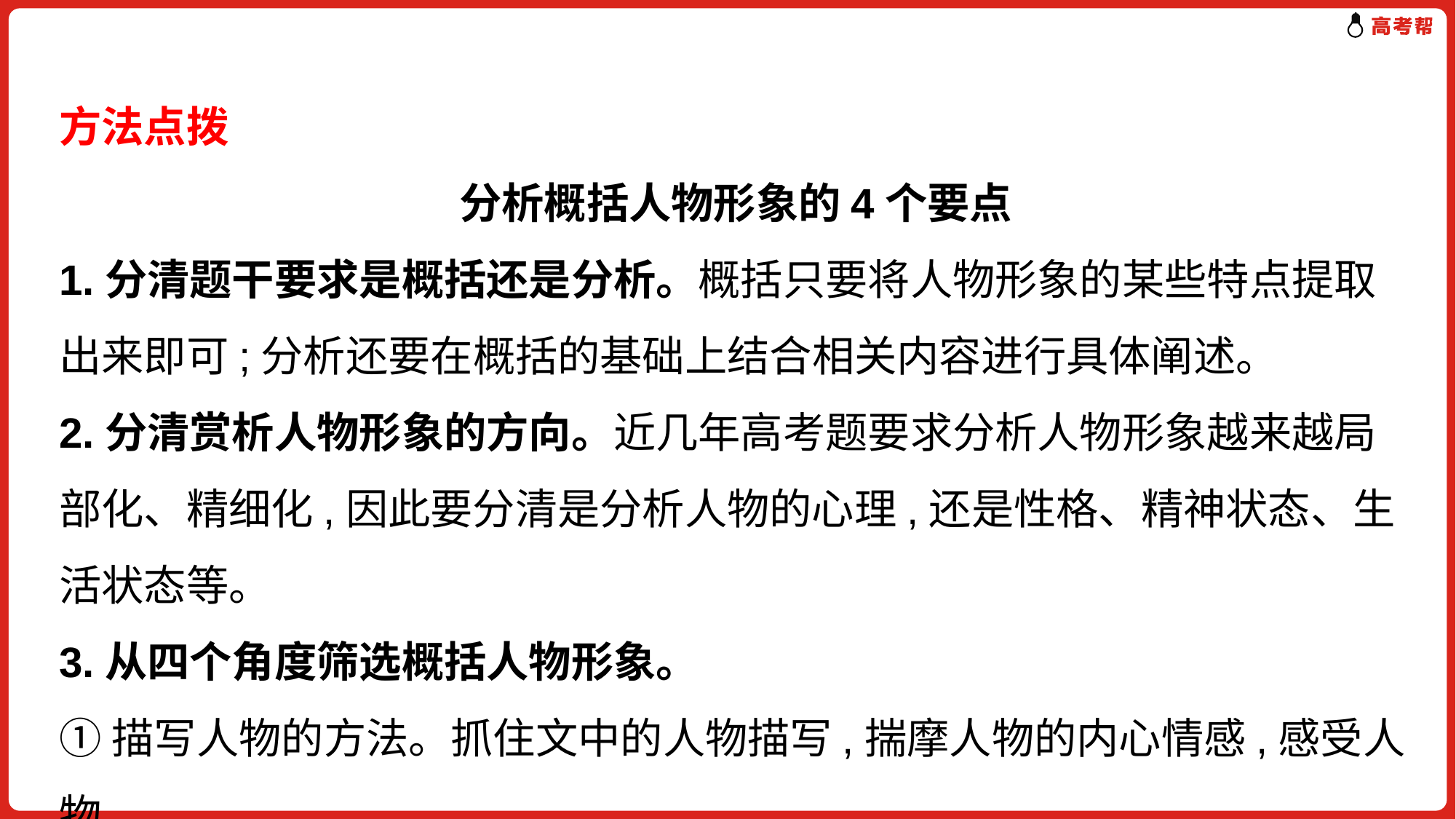

方法点拨
分析概括人物形象的4个要点
1.分清题干要求是概括还是分析。概括只要将人物形象的某些特点提取出来即可;分析还要在概括的基础上结合相关内容进行具体阐述。
2.分清赏析人物形象的方向。近几年高考题要求分析人物形象越来越局部化、精细化,因此要分清是分析人物的心理,还是性格、精神状态、生活状态等。
3.从四个角度筛选概括人物形象。
①描写人物的方法。抓住文中的人物描写,揣摩人物的内心情感,感受人物